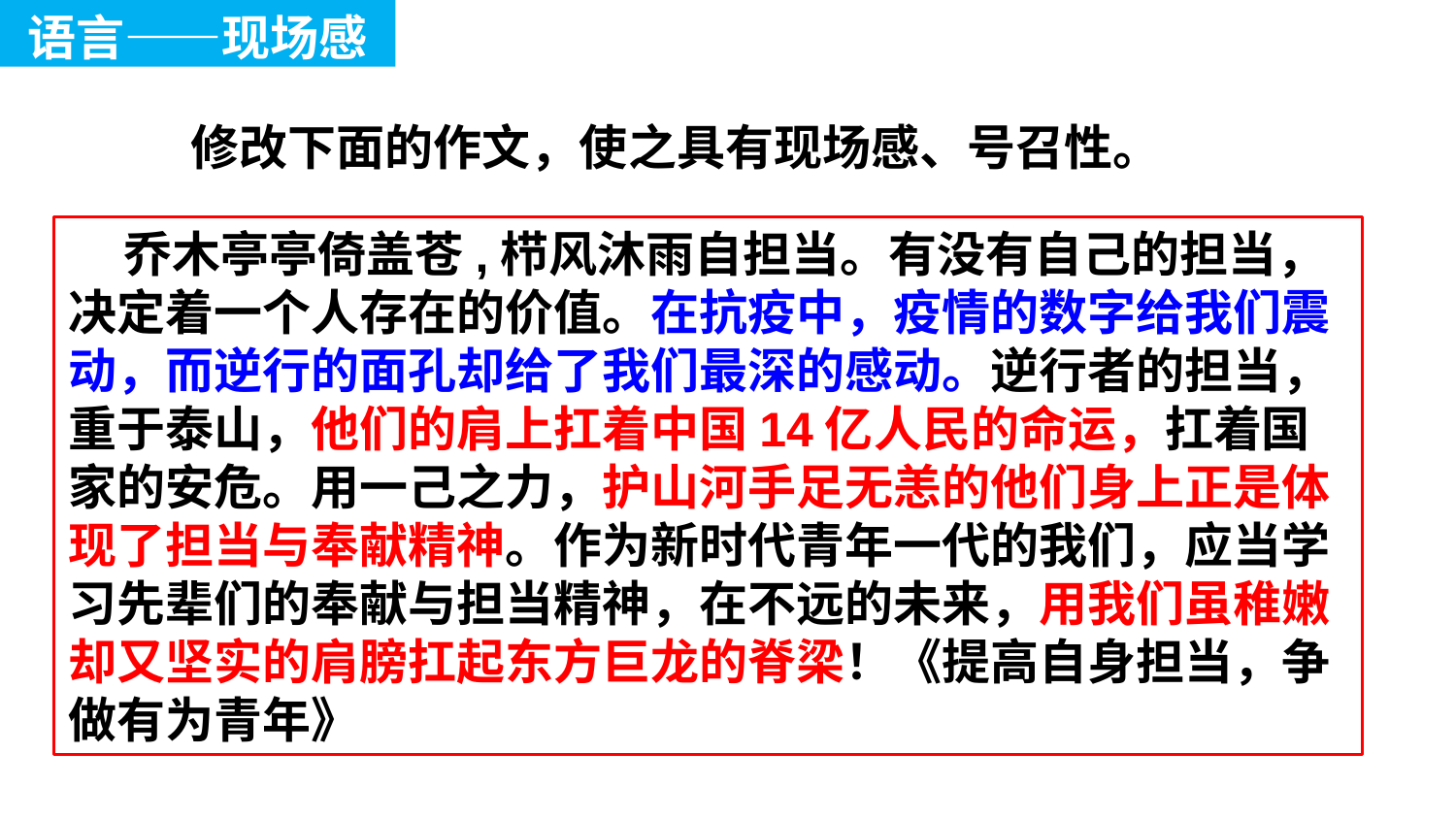

语言——现场感
修改下面的作文，使之具有现场感、号召性。
    乔木亭亭倚盖苍,栉风沐雨自担当。有没有自己的担当，决定着一个人存在的价值。在抗疫中，疫情的数字给我们震动，而逆行的面孔却给了我们最深的感动。逆行者的担当，重于泰山，他们的肩上扛着中国14亿人民的命运，扛着国家的安危。用一己之力，护山河手足无恙的他们身上正是体现了担当与奉献精神。作为新时代青年一代的我们，应当学习先辈们的奉献与担当精神，在不远的未来，用我们虽稚嫩却又坚实的肩膀扛起东方巨龙的脊梁！《提高自身担当，争做有为青年》